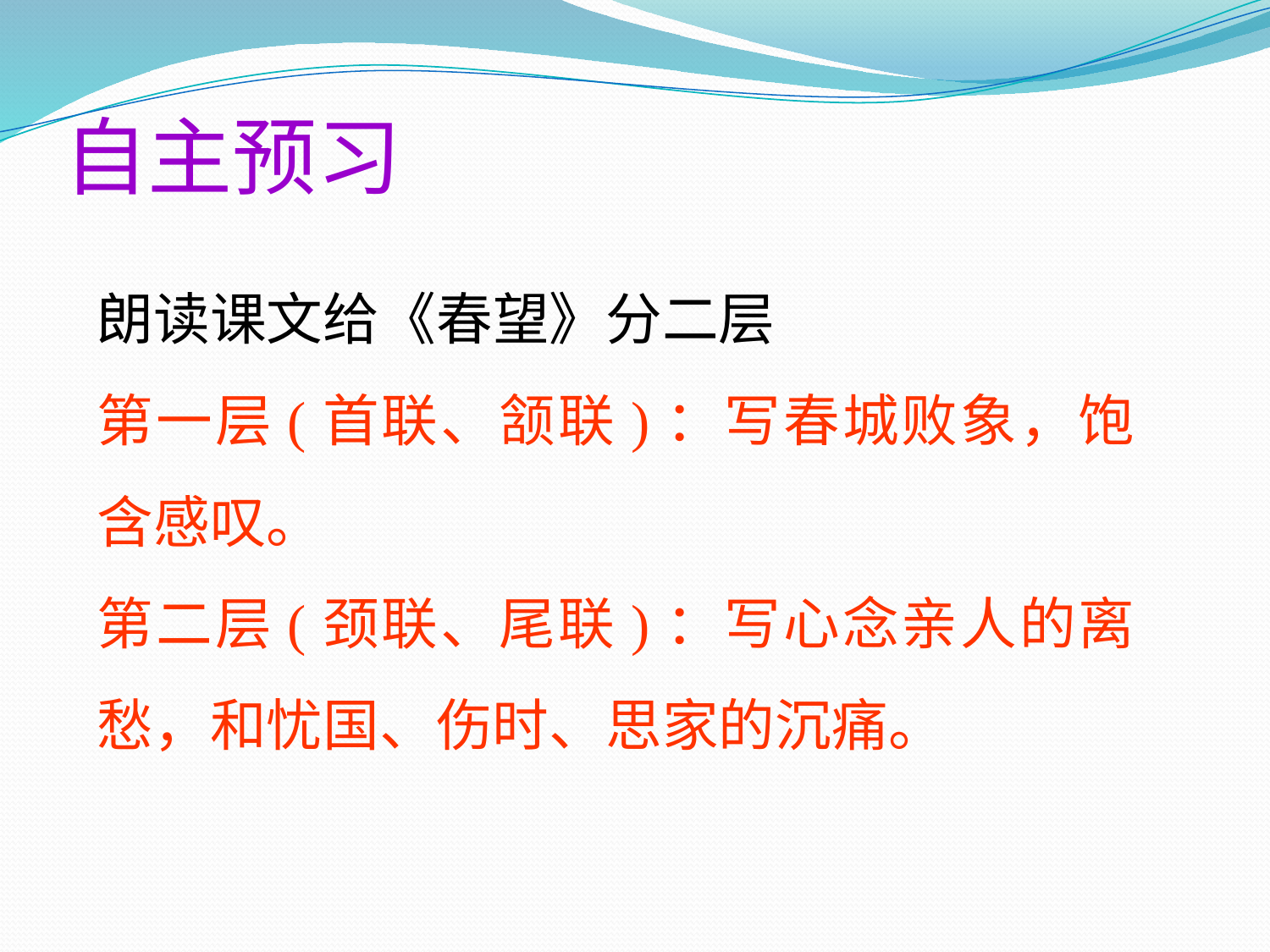

自主预习
朗读课文给《春望》分二层
第一层(首联、颔联)：写春城败象，饱含感叹。
第二层(颈联、尾联)：写心念亲人的离愁，和忧国、伤时、思家的沉痛。